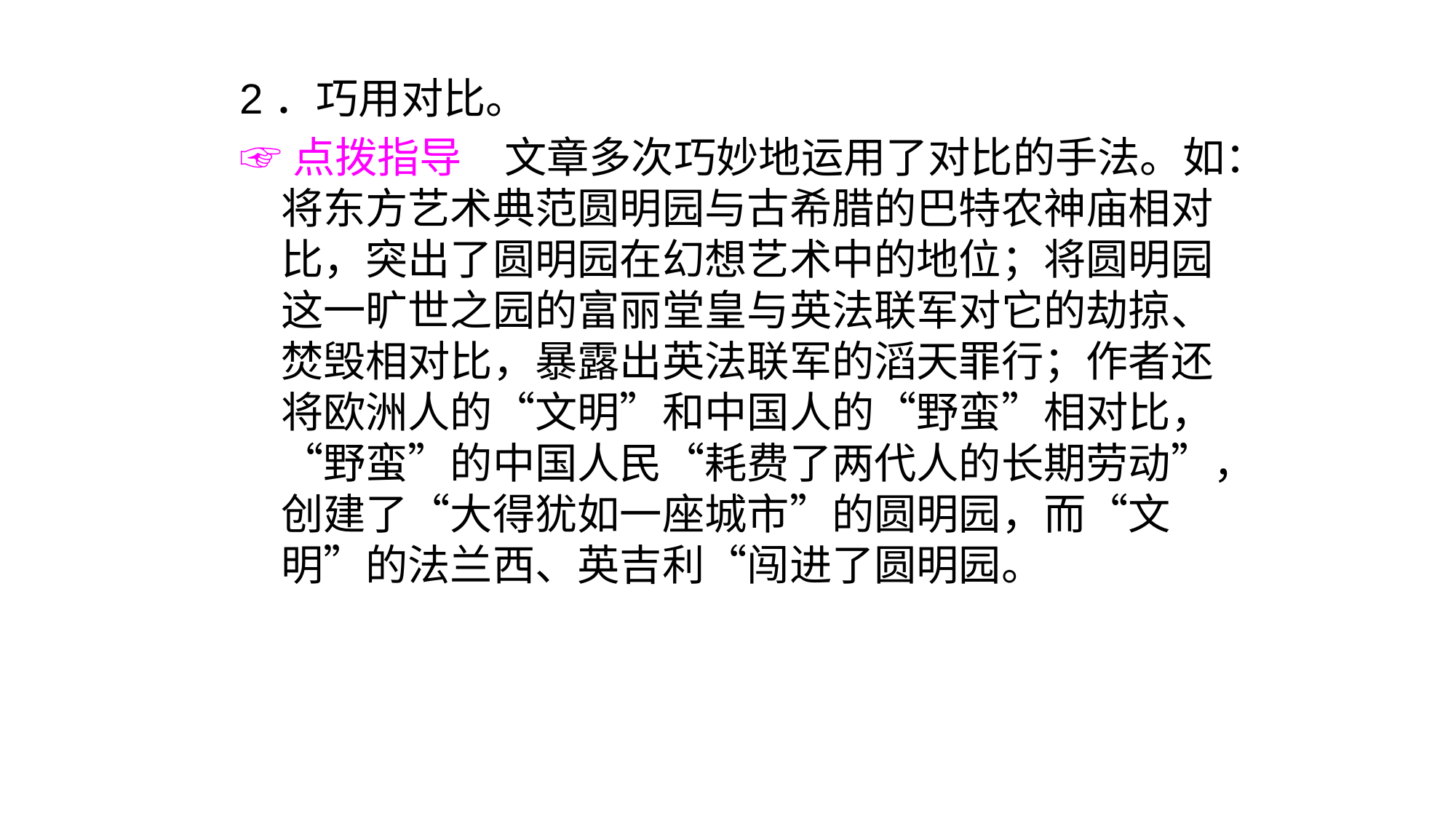

2．巧用对比。
☞点拨指导　文章多次巧妙地运用了对比的手法。如：将东方艺术典范圆明园与古希腊的巴特农神庙相对比，突出了圆明园在幻想艺术中的地位；将圆明园这一旷世之园的富丽堂皇与英法联军对它的劫掠、焚毁相对比，暴露出英法联军的滔天罪行；作者还将欧洲人的“文明”和中国人的“野蛮”相对比，“野蛮”的中国人民“耗费了两代人的长期劳动”，创建了“大得犹如一座城市”的圆明园，而“文明”的法兰西、英吉利“闯进了圆明园。